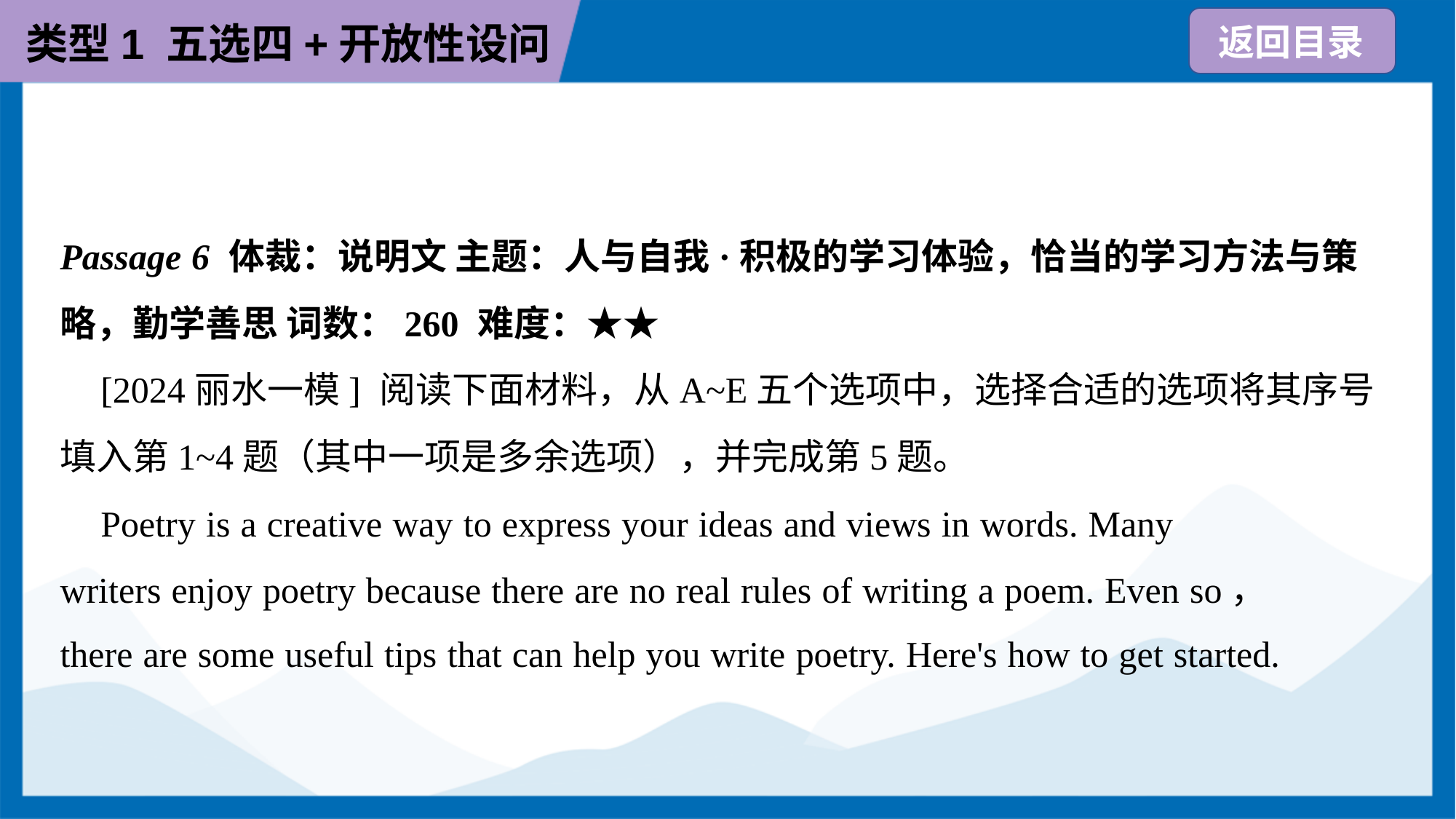

Passage 6 体裁：说明文 主题：人与自我·积极的学习体验，恰当的学习方法与策
略，勤学善思 词数：260 难度：★★
    [2024丽水一模] 阅读下面材料，从A~E五个选项中，选择合适的选项将其序号
填入第1~4题（其中一项是多余选项），并完成第5题。
    Poetry is a creative way to express your ideas and views in words. Many
writers enjoy poetry because there are no real rules of writing a poem. Even so，
there are some useful tips that can help you write poetry. Here's how to get started.